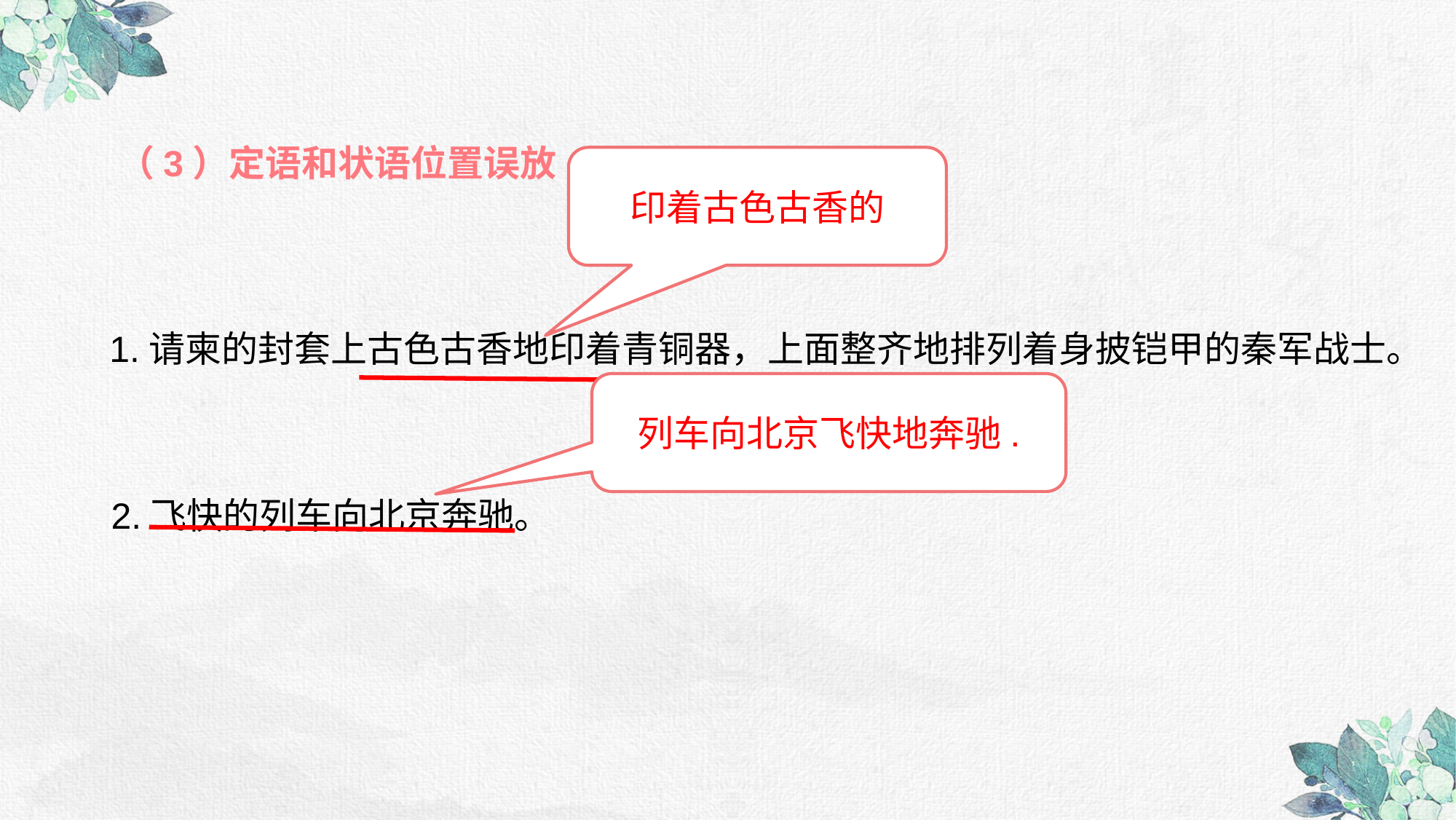

（3）定语和状语位置误放
印着古色古香的
1.请柬的封套上古色古香地印着青铜器，上面整齐地排列着身披铠甲的秦军战士。

列车向北京飞快地奔驰.

2.飞快的列车向北京奔驰。